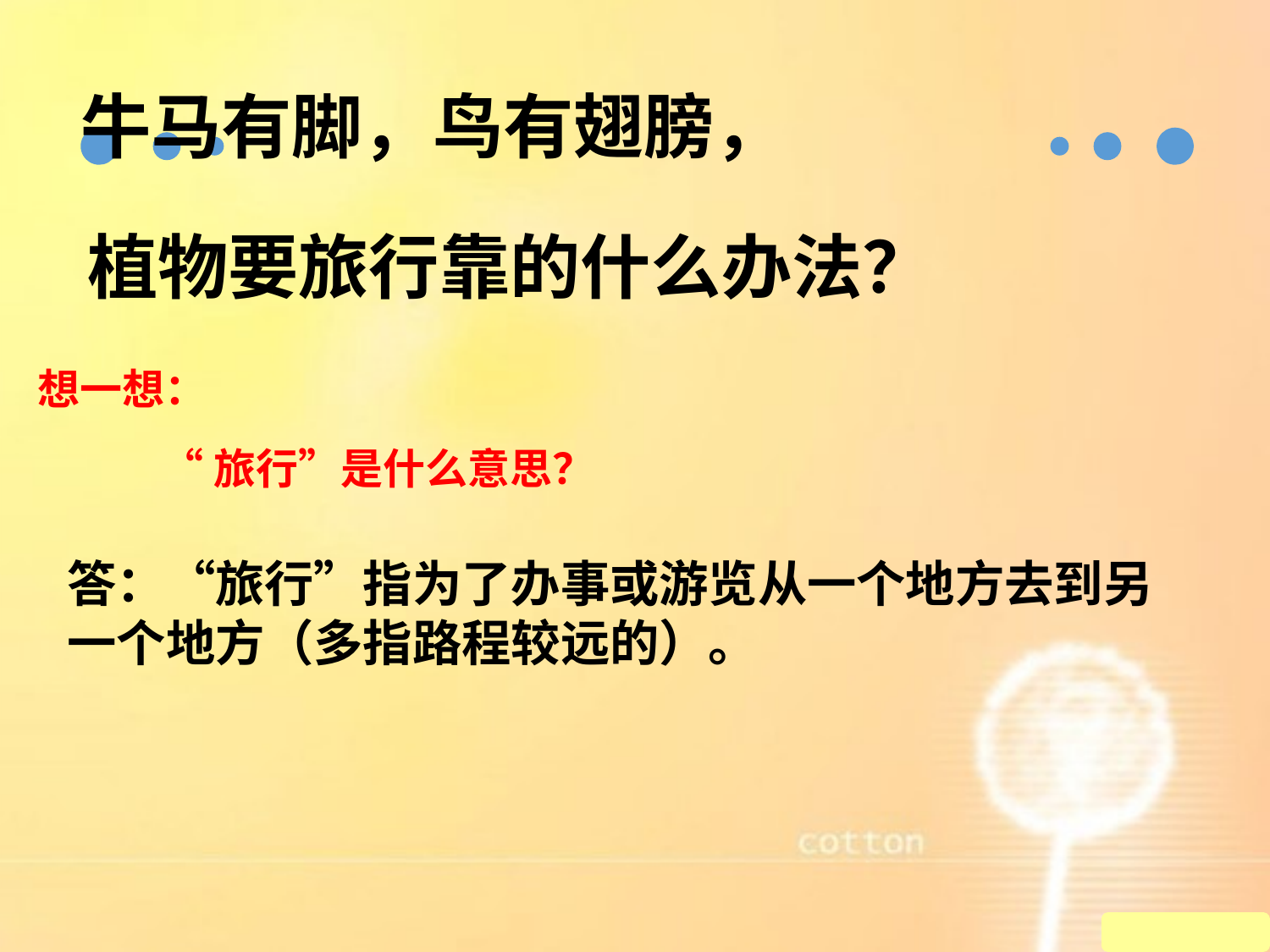

牛马有脚，鸟有翅膀，

植物要旅行靠的什么办法？
想一想：
“旅行”是什么意思？

答：“旅行”指为了办事或游览从一个地方去到另一个地方（多指路程较远的）。